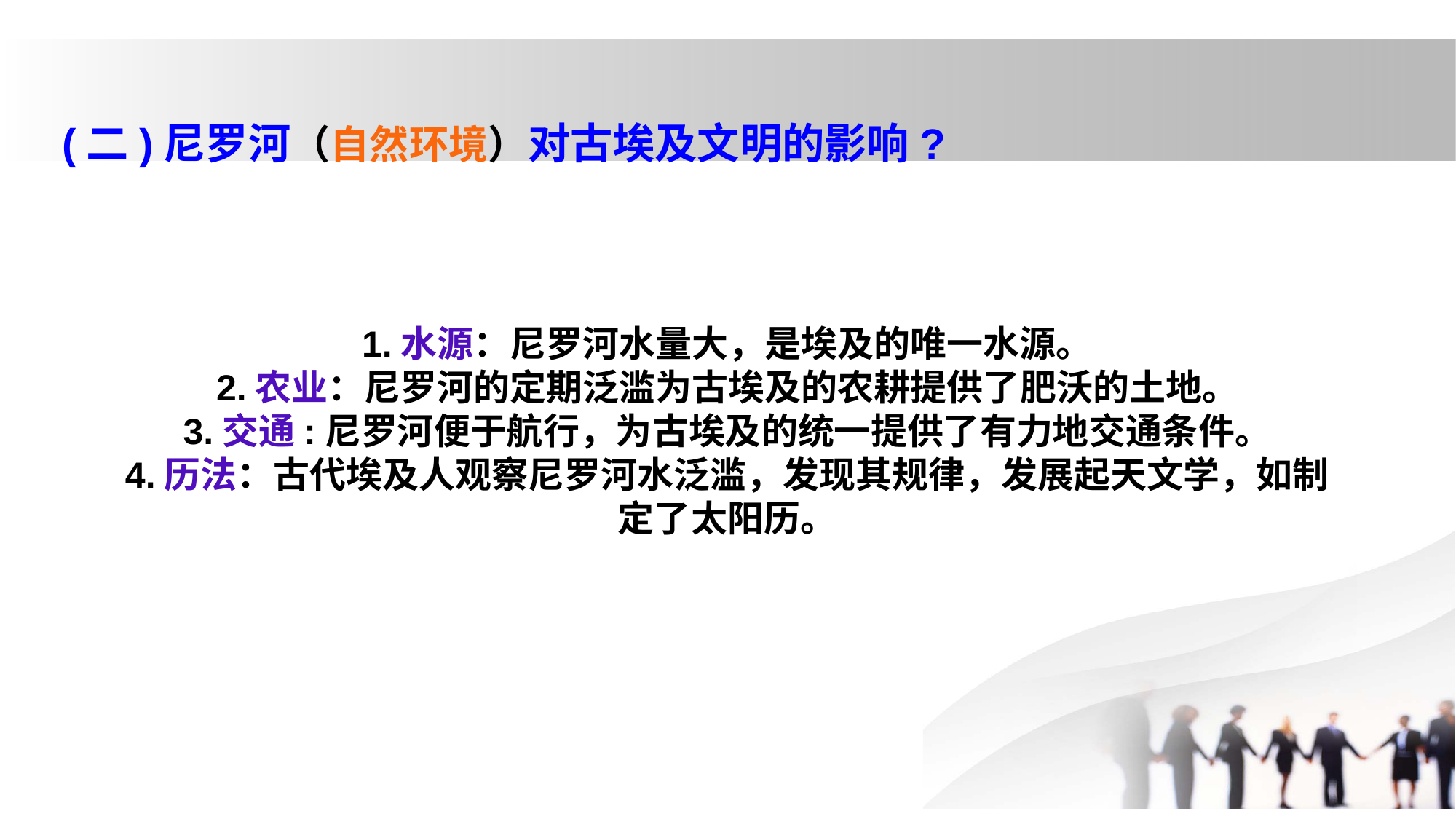

(二)尼罗河（自然环境）对古埃及文明的影响?
# 1.水源：尼罗河水量大，是埃及的唯一水源。 2.农业：尼罗河的定期泛滥为古埃及的农耕提供了肥沃的土地。 3.交通:尼罗河便于航行，为古埃及的统一提供了有力地交通条件。 4.历法：古代埃及人观察尼罗河水泛滥，发现其规律，发展起天文学，如制定了太阳历。